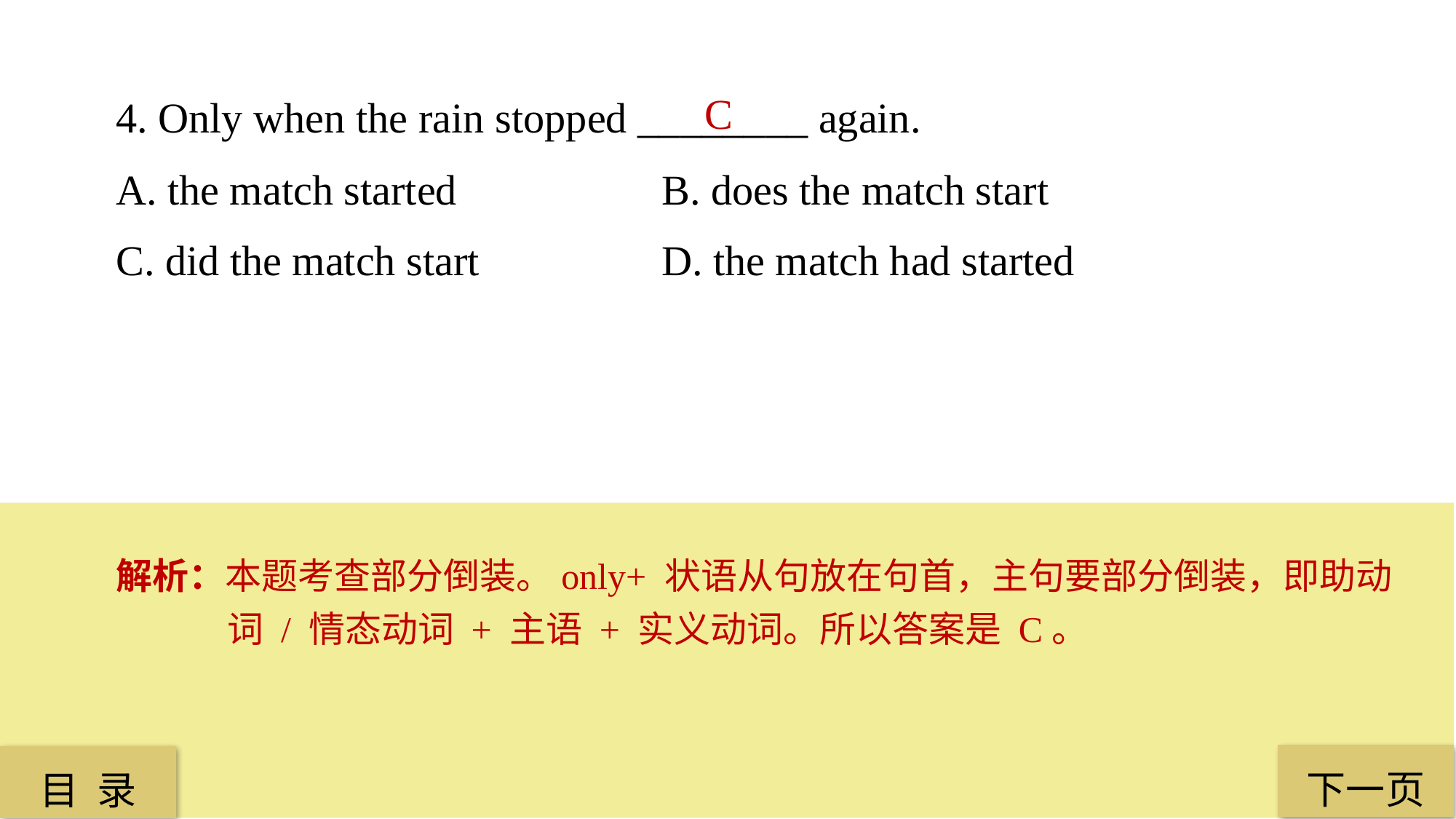

4. Only when the rain stopped ________ again.
A. the match started 		B. does the match start
C. did the match start 		D. the match had started
C
解析：本题考查部分倒装。only+ 状语从句放在句首，主句要部分倒装，即助动词 / 情态动词 + 主语 + 实义动词。所以答案是 C。